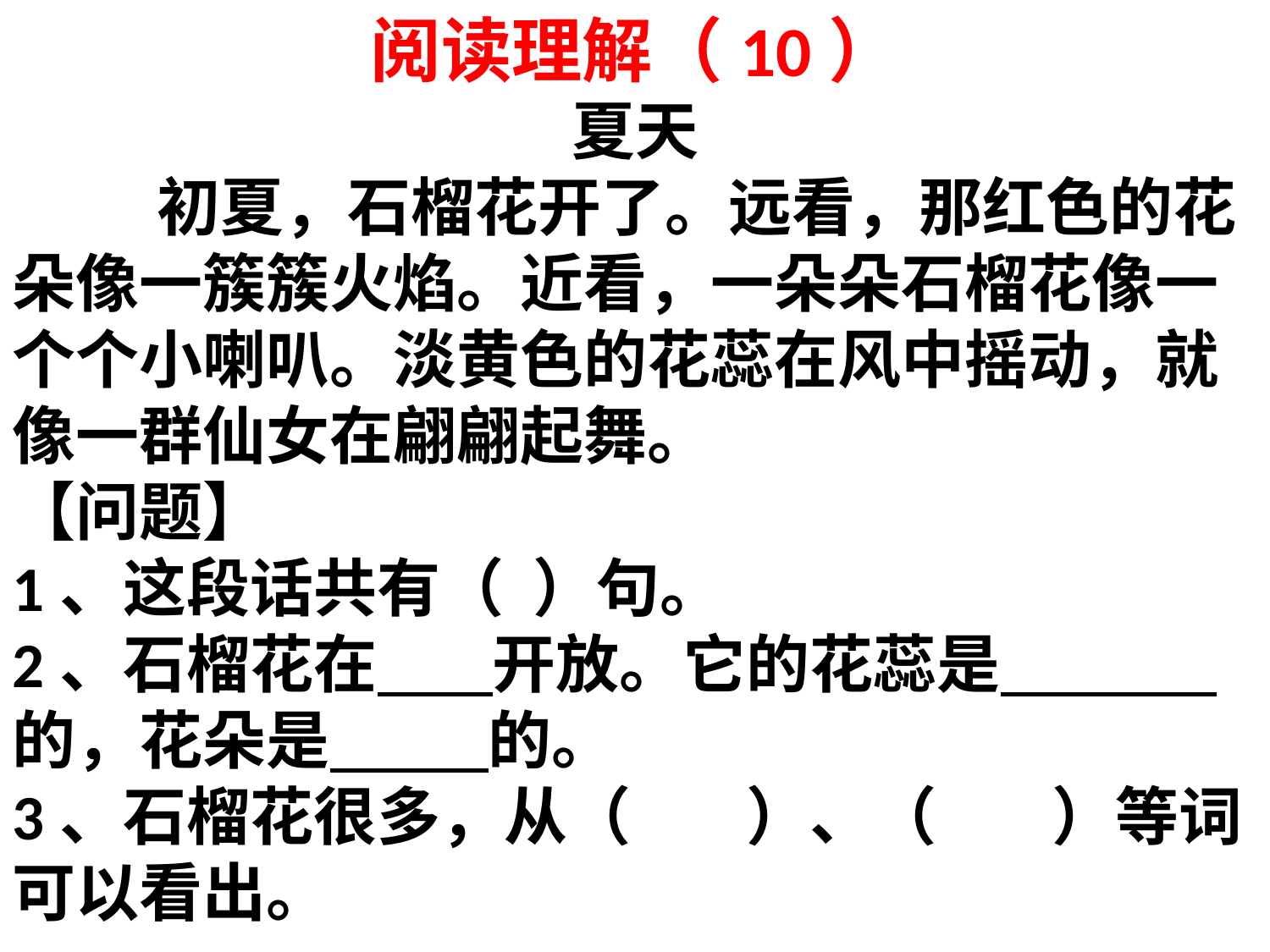

阅读理解（10）
夏天
         初夏，石榴花开了。远看，那红色的花朵像一簇簇火焰。近看，一朵朵石榴花像一个个小喇叭。淡黄色的花蕊在风中摇动，就像一群仙女在翩翩起舞。
【问题】
1、这段话共有（  ）句。
2、石榴花在        开放。它的花蕊是                的，花朵是           的。
3、石榴花很多，从（        ）、（        ）等词可以看出。